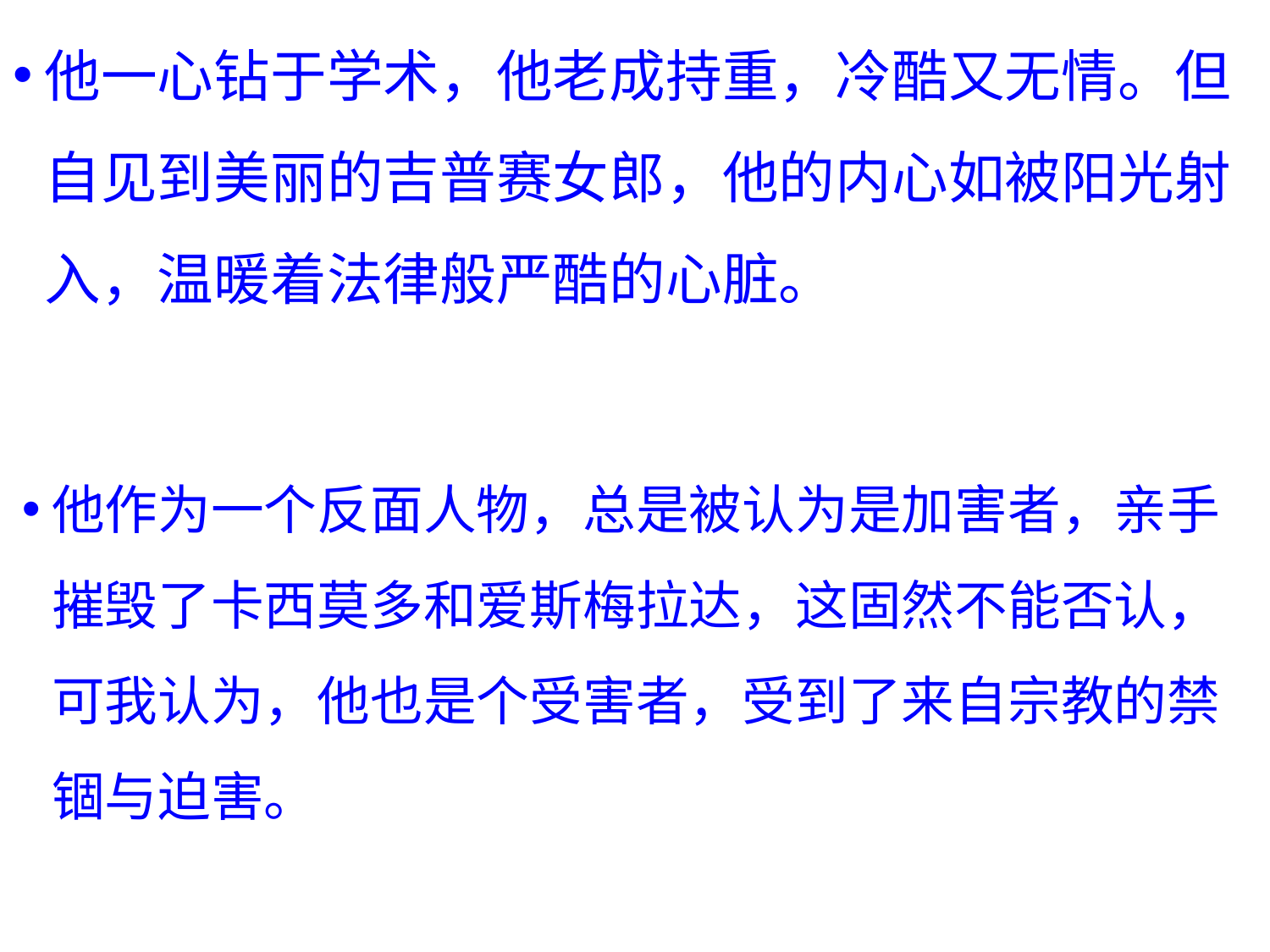

他一心钻于学术，他老成持重，冷酷又无情。但自见到美丽的吉普赛女郎，他的内心如被阳光射入，温暖着法律般严酷的心脏。

他作为一个反面人物，总是被认为是加害者，亲手摧毁了卡西莫多和爱斯梅拉达，这固然不能否认，可我认为，他也是个受害者，受到了来自宗教的禁锢与迫害。